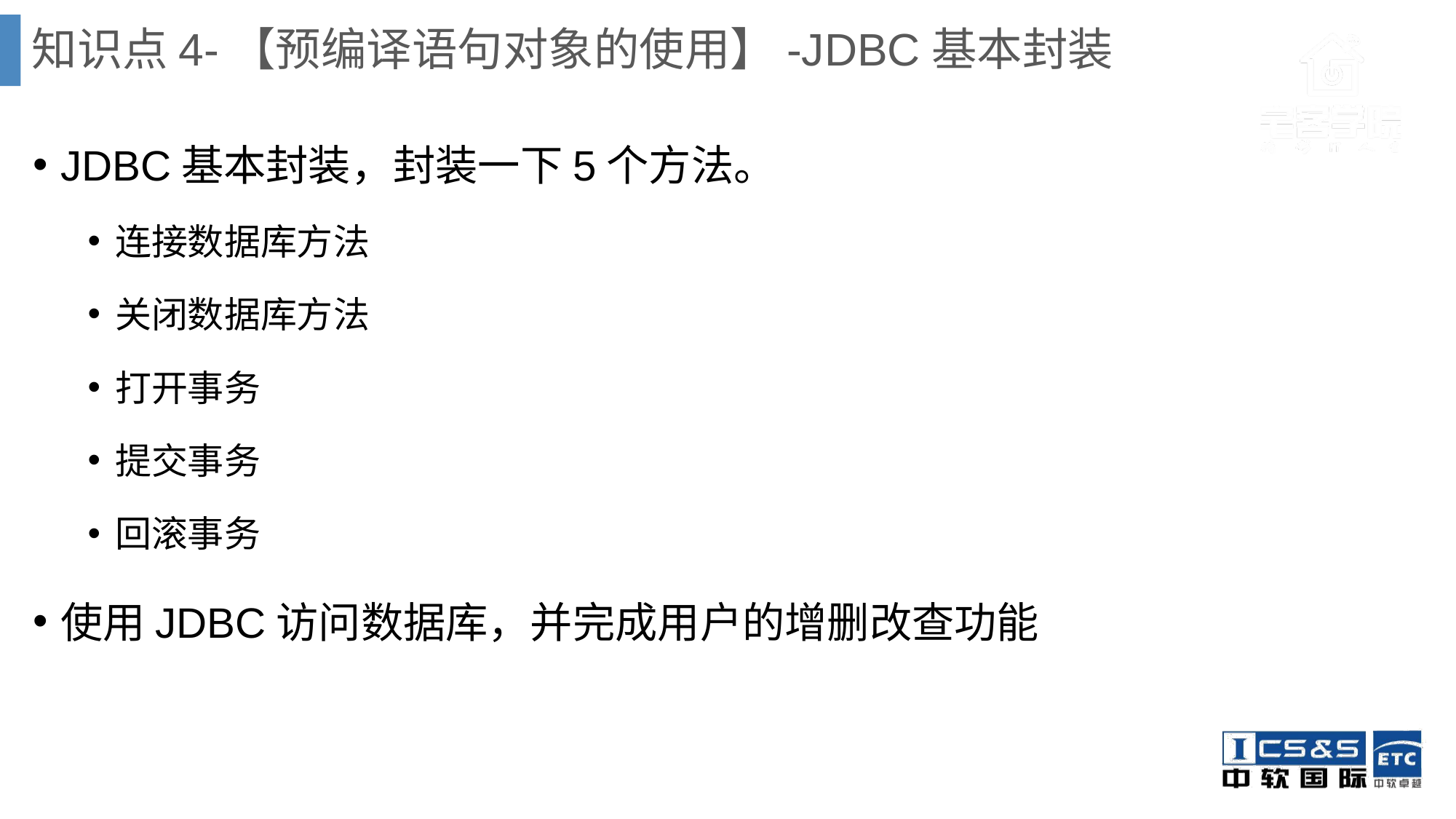

# 知识点4-【预编译语句对象的使用】-JDBC基本封装
JDBC基本封装，封装一下5个方法。
连接数据库方法
关闭数据库方法
打开事务
提交事务
回滚事务
使用JDBC访问数据库，并完成用户的增删改查功能